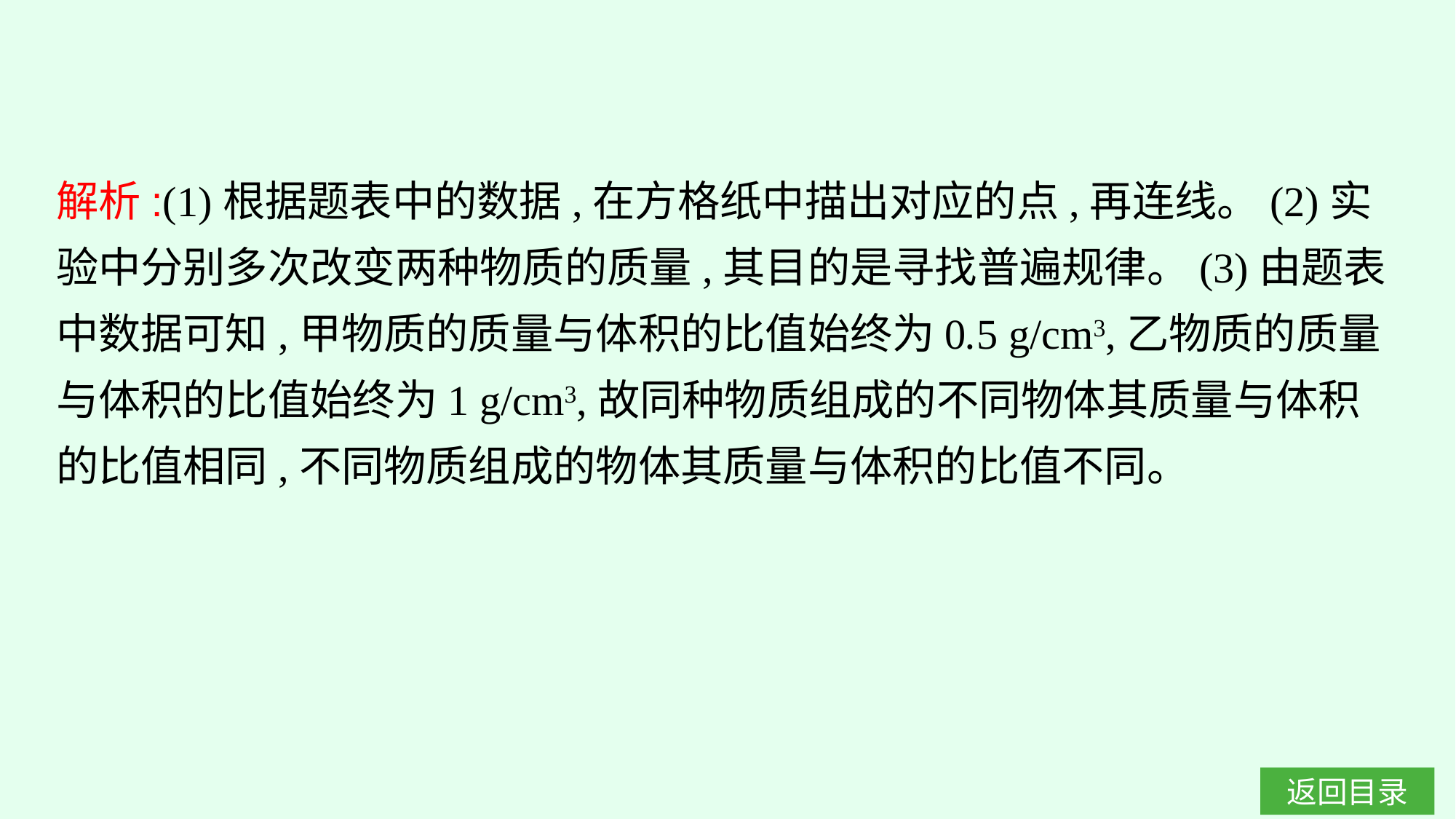

解析:(1)根据题表中的数据,在方格纸中描出对应的点,再连线。(2)实验中分别多次改变两种物质的质量,其目的是寻找普遍规律。(3)由题表中数据可知,甲物质的质量与体积的比值始终为0.5 g/cm3,乙物质的质量与体积的比值始终为1 g/cm3,故同种物质组成的不同物体其质量与体积的比值相同,不同物质组成的物体其质量与体积的比值不同。